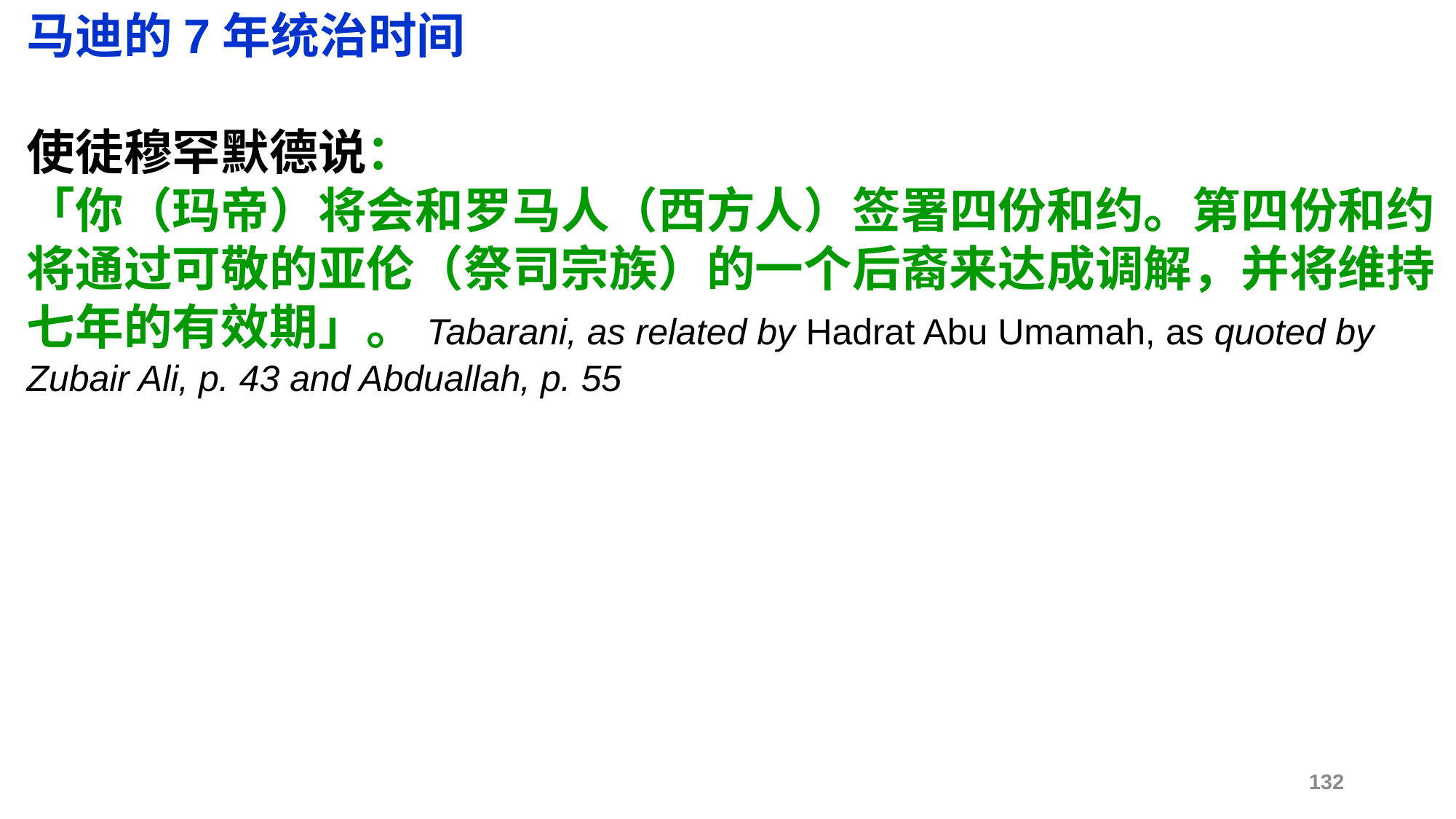

马迪的7年统治时间

使徒穆罕默德说：
「你（玛帝）将会和罗马人（西方人）签署四份和约。第四份和约将通过可敬的亚伦（祭司宗族）的一个后裔来达成调解，并将维持七年的有效期」。Tabarani, as related by Hadrat Abu Umamah, as quoted by Zubair Ali, p. 43 and Abduallah, p. 55

132